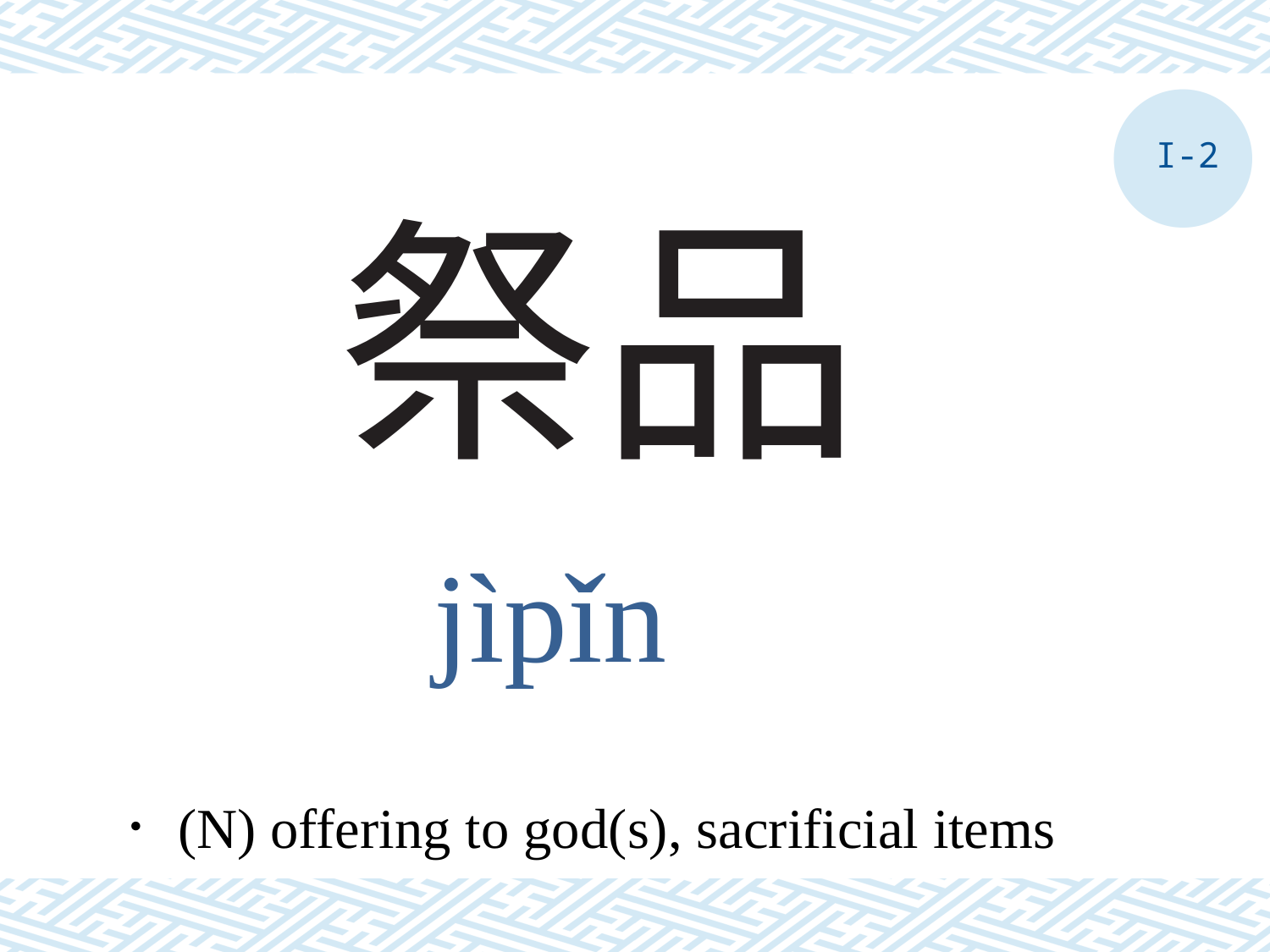

I-2

# 祭品
jìpǐn
．(N) offering to god(s), sacrificial items